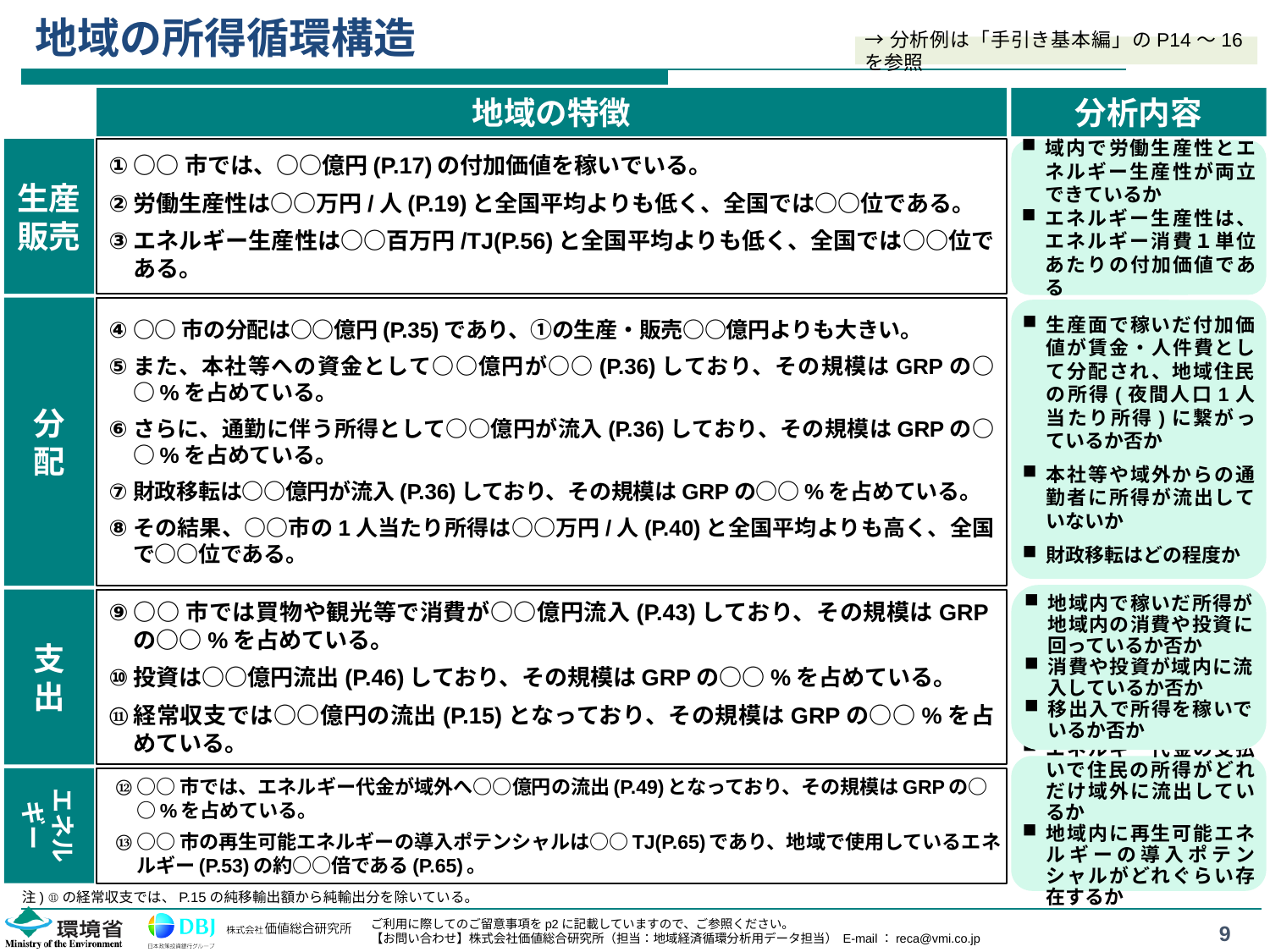

# 地域の所得循環構造
→分析例は「手引き基本編」のP14～16を参照
地域の特徴
分析内容
生産
販売
○○市では、○○億円(P.17)の付加価値を稼いでいる。
労働生産性は○○万円/人(P.19)と全国平均よりも低く、全国では○○位である。
エネルギー生産性は○○百万円/TJ(P.56)と全国平均よりも低く、全国では○○位である。
域内で労働生産性とエネルギー生産性が両立できているか
エネルギー生産性は、エネルギー消費１単位あたりの付加価値である
分
配
○○市の分配は○○億円(P.35)であり、①の生産・販売○○億円よりも大きい。
また、本社等への資金として○○億円が○○(P.36)しており、その規模はGRPの○○%を占めている。
さらに、通勤に伴う所得として○○億円が流入(P.36)しており、その規模はGRPの○○%を占めている。
財政移転は○○億円が流入(P.36)しており、その規模はGRPの○○%を占めている。
その結果、○○市の1人当たり所得は○○万円/人(P.40)と全国平均よりも高く、全国で○○位である。
生産面で稼いだ付加価値が賃金・人件費として分配され、地域住民の所得(夜間人口1人当たり所得)に繋がっているか否か
本社等や域外からの通勤者に所得が流出していないか
財政移転はどの程度か
地域内で稼いだ所得が地域内の消費や投資に回っているか否か
消費や投資が域内に流入しているか否か
移出入で所得を稼いでいるか否か
○○市では買物や観光等で消費が○○億円流入(P.43)しており、その規模はGRPの○○%を占めている。
投資は○○億円流出(P.46)しており、その規模はGRPの○○%を占めている。
経常収支では○○億円の流出(P.15)となっており、その規模はGRPの○○%を占めている。
支
出
エネルギー代金の支払いで住民の所得がどれだけ域外に流出しているか
地域内に再生可能エネルギーの導入ポテンシャルがどれぐらい存在するか
エネルギー
○○市では、エネルギー代金が域外へ○○億円の流出(P.49)となっており、その規模はGRPの○○%を占めている。
○○市の再生可能エネルギーの導入ポテンシャルは○○TJ(P.65)であり、地域で使用しているエネルギー(P.53)の約○○倍である(P.65)。
注) ⑪の経常収支では、P.15の純移輸出額から純輸出分を除いている。
9